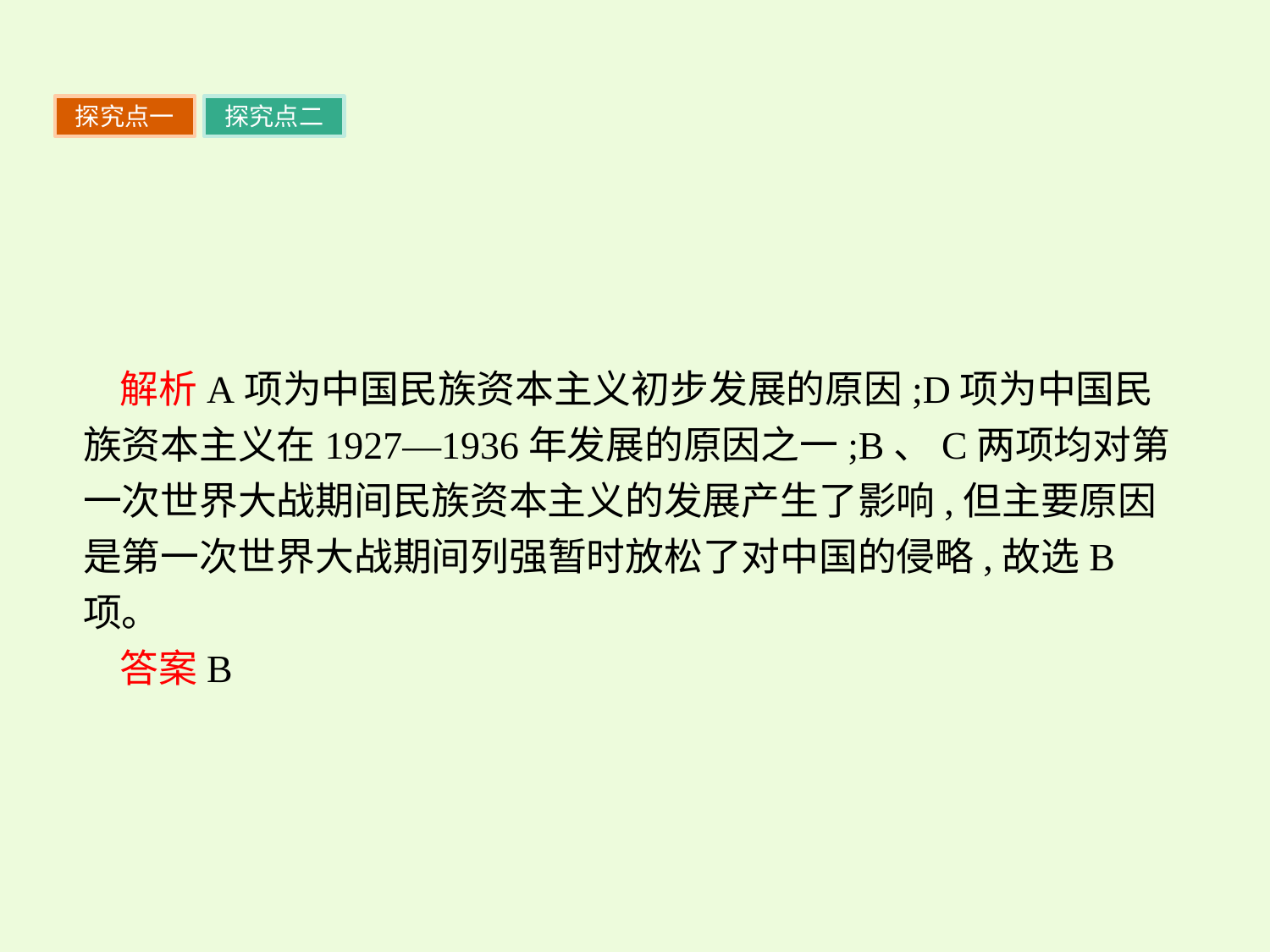

探究点一
探究点二
解析A项为中国民族资本主义初步发展的原因;D项为中国民族资本主义在1927—1936年发展的原因之一;B、C两项均对第一次世界大战期间民族资本主义的发展产生了影响,但主要原因是第一次世界大战期间列强暂时放松了对中国的侵略,故选B项。
答案B